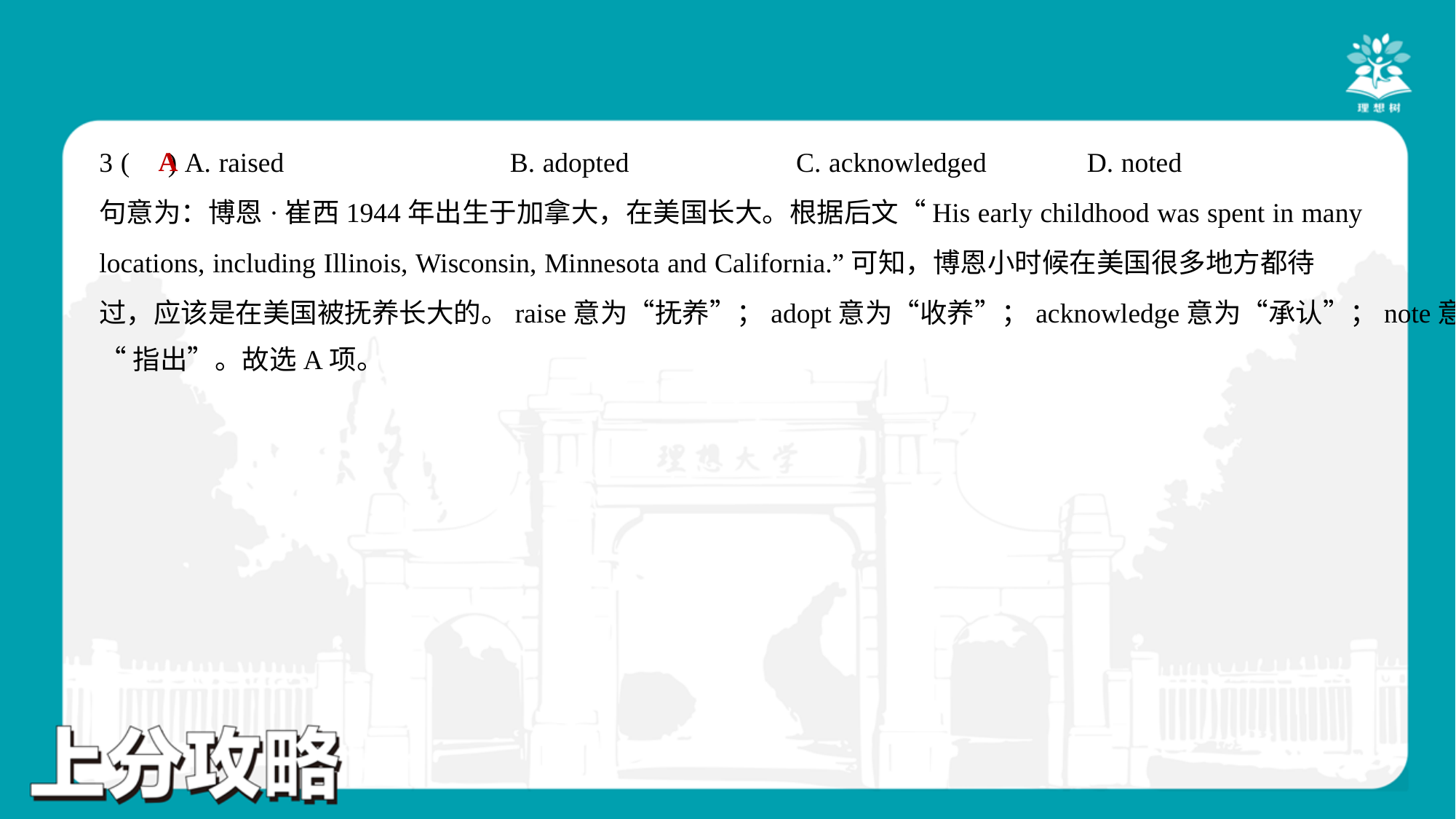

A
3 (     ) A. raised	B. adopted	C. acknowledged	D. noted
句意为：博恩·崔西1944年出生于加拿大，在美国长大。根据后文“His early childhood was spent in many
locations, including Illinois, Wisconsin, Minnesota and California.”可知，博恩小时候在美国很多地方都待
过，应该是在美国被抚养长大的。raise意为“抚养”；adopt意为“收养”；acknowledge意为“承认”；note意为
“指出”。故选A项。